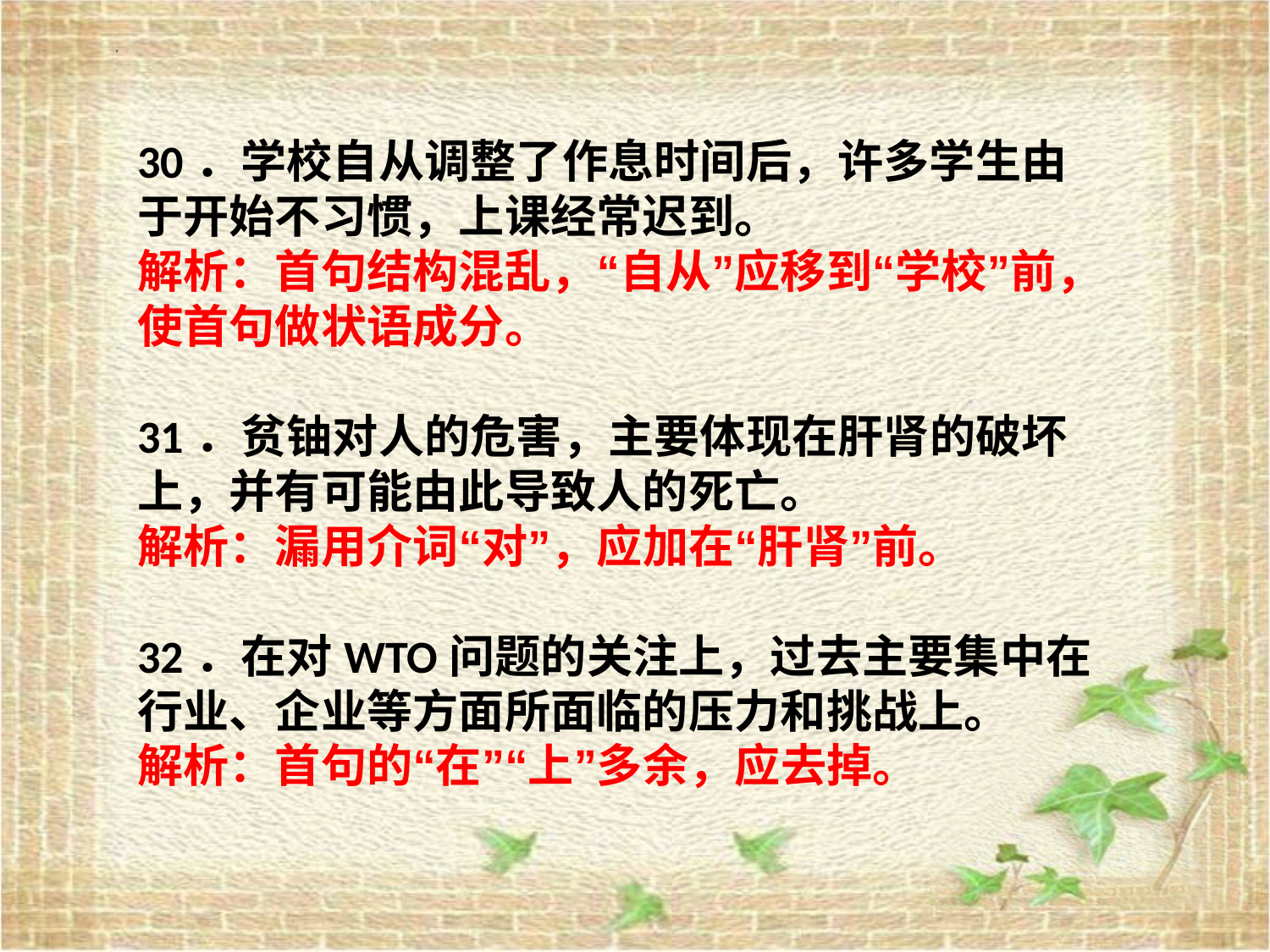

30．学校自从调整了作息时间后，许多学生由于开始不习惯，上课经常迟到。
解析：首句结构混乱，“自从”应移到“学校”前，使首句做状语成分。

31．贫铀对人的危害，主要体现在肝肾的破坏上，并有可能由此导致人的死亡。
解析：漏用介词“对”，应加在“肝肾”前。

32．在对WTO问题的关注上，过去主要集中在行业、企业等方面所面临的压力和挑战上。
解析：首句的“在”“上”多余，应去掉。